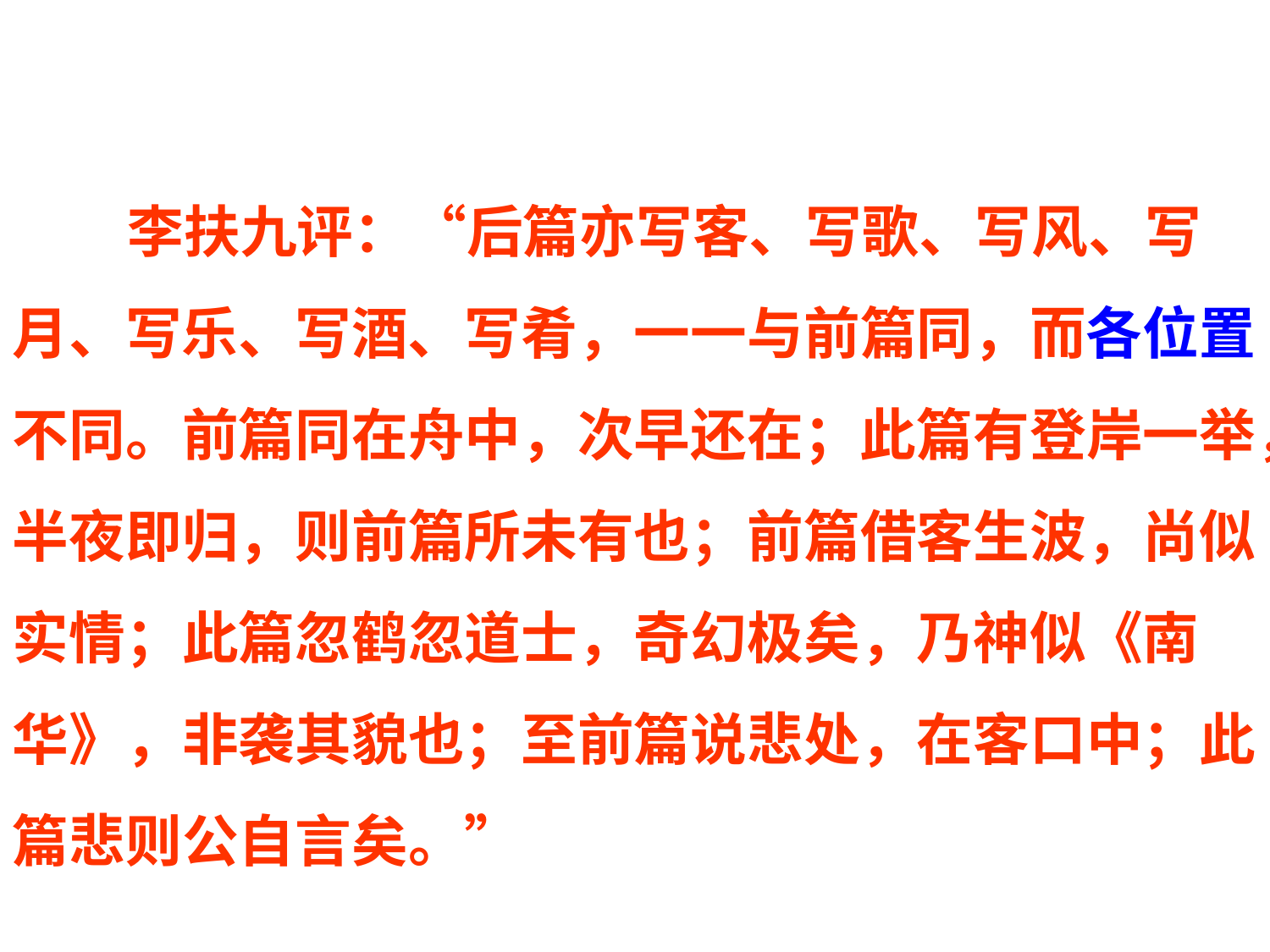

李扶九评：“后篇亦写客、写歌、写风、写月、写乐、写酒、写肴，一一与前篇同，而各位置不同。前篇同在舟中，次早还在；此篇有登岸一举，半夜即归，则前篇所未有也；前篇借客生波，尚似实情；此篇忽鹤忽道士，奇幻极矣，乃神似《南华》，非袭其貌也；至前篇说悲处，在客口中；此篇悲则公自言矣。”